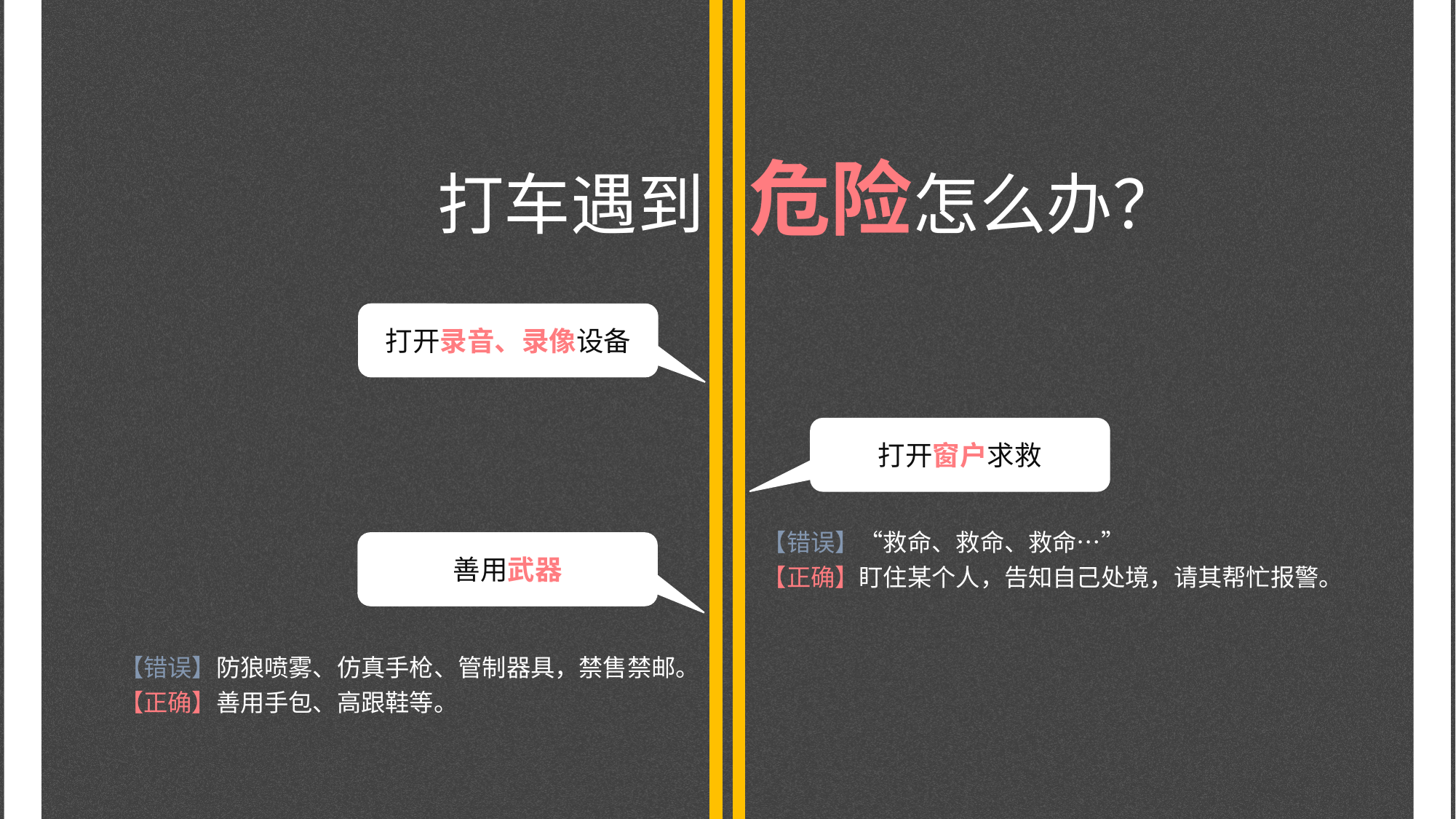

打车遇到   危险怎么办？
打开录音、录像设备
打开窗户求救
【错误】“救命、救命、救命…”
【正确】盯住某个人，告知自己处境，请其帮忙报警。
善用武器
【错误】防狼喷雾、仿真手枪、管制器具，禁售禁邮。【正确】善用手包、高跟鞋等。